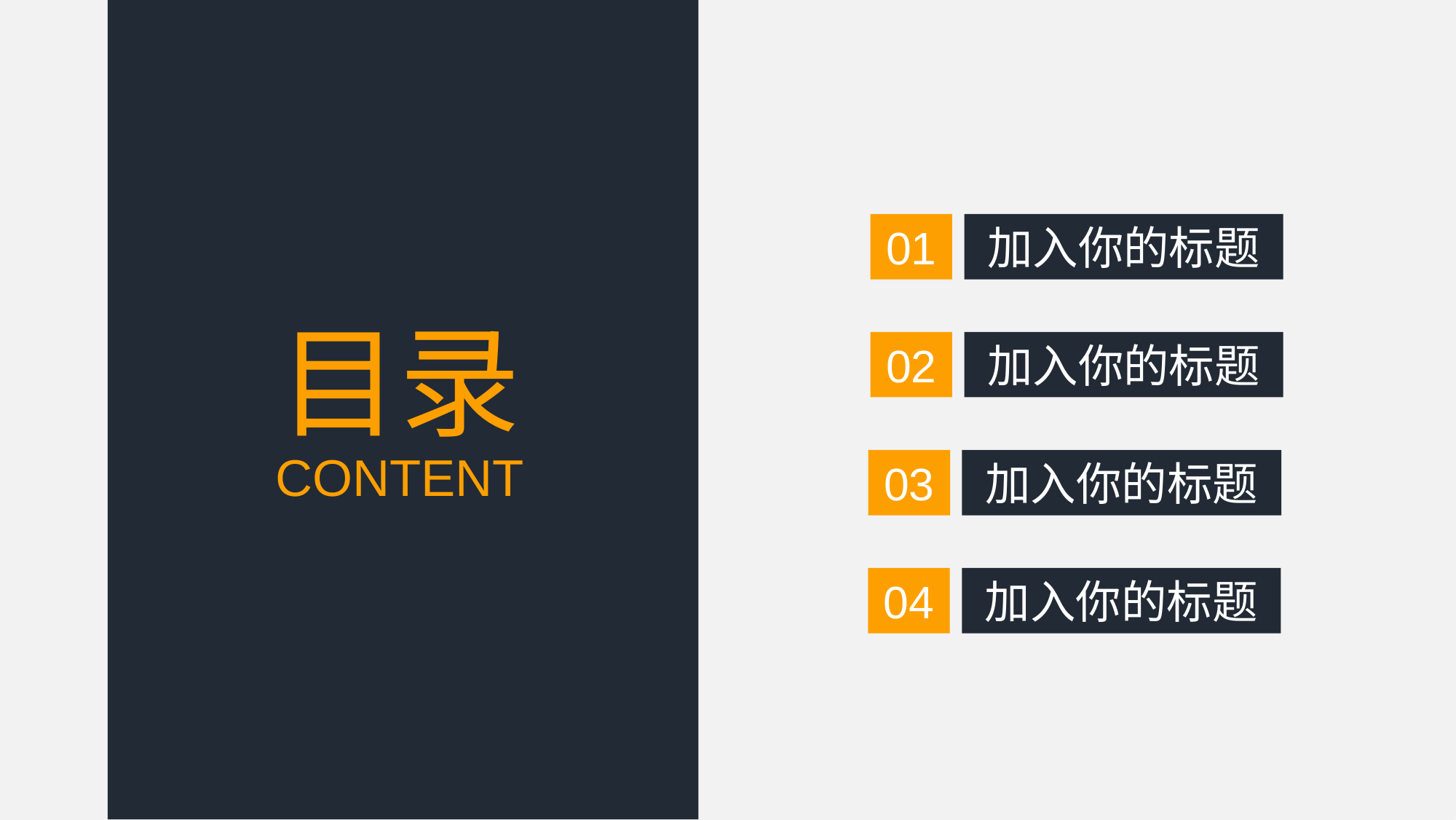

01
加入你的标题
目录
CONTENT
02
加入你的标题
03
加入你的标题
04
加入你的标题